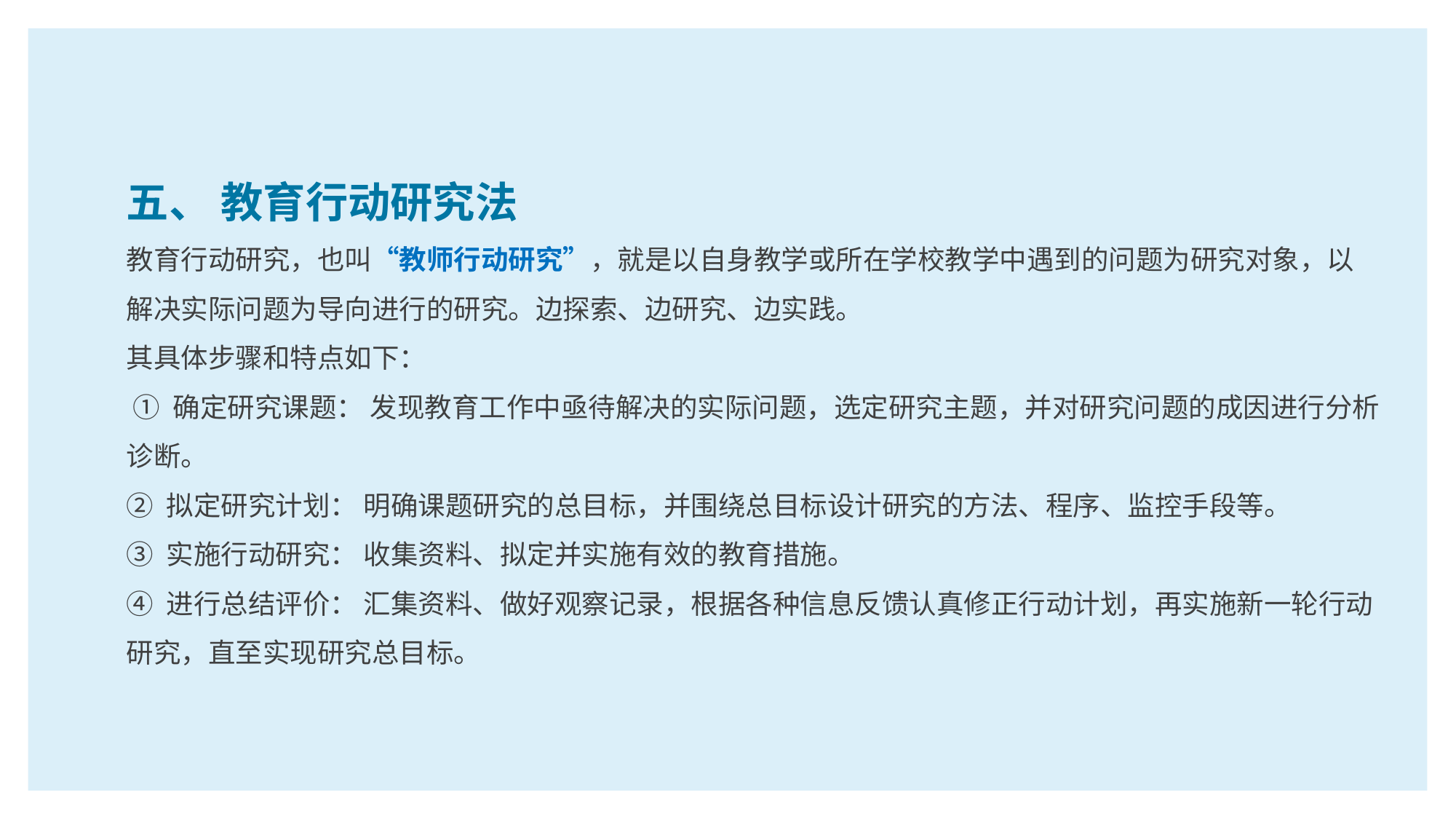

五、 教育行动研究法
教育行动研究，也叫“教师行动研究”，就是以自身教学或所在学校教学中遇到的问题为研究对象，以解决实际问题为导向进行的研究。边探索、边研究、边实践。
其具体步骤和特点如下：
 ① 确定研究课题： 发现教育工作中亟待解决的实际问题，选定研究主题，并对研究问题的成因进行分析诊断。
② 拟定研究计划： 明确课题研究的总目标，并围绕总目标设计研究的方法、程序、监控手段等。
③ 实施行动研究： 收集资料、拟定并实施有效的教育措施。
④ 进行总结评价： 汇集资料、做好观察记录，根据各种信息反馈认真修正行动计划，再实施新一轮行动研究，直至实现研究总目标。